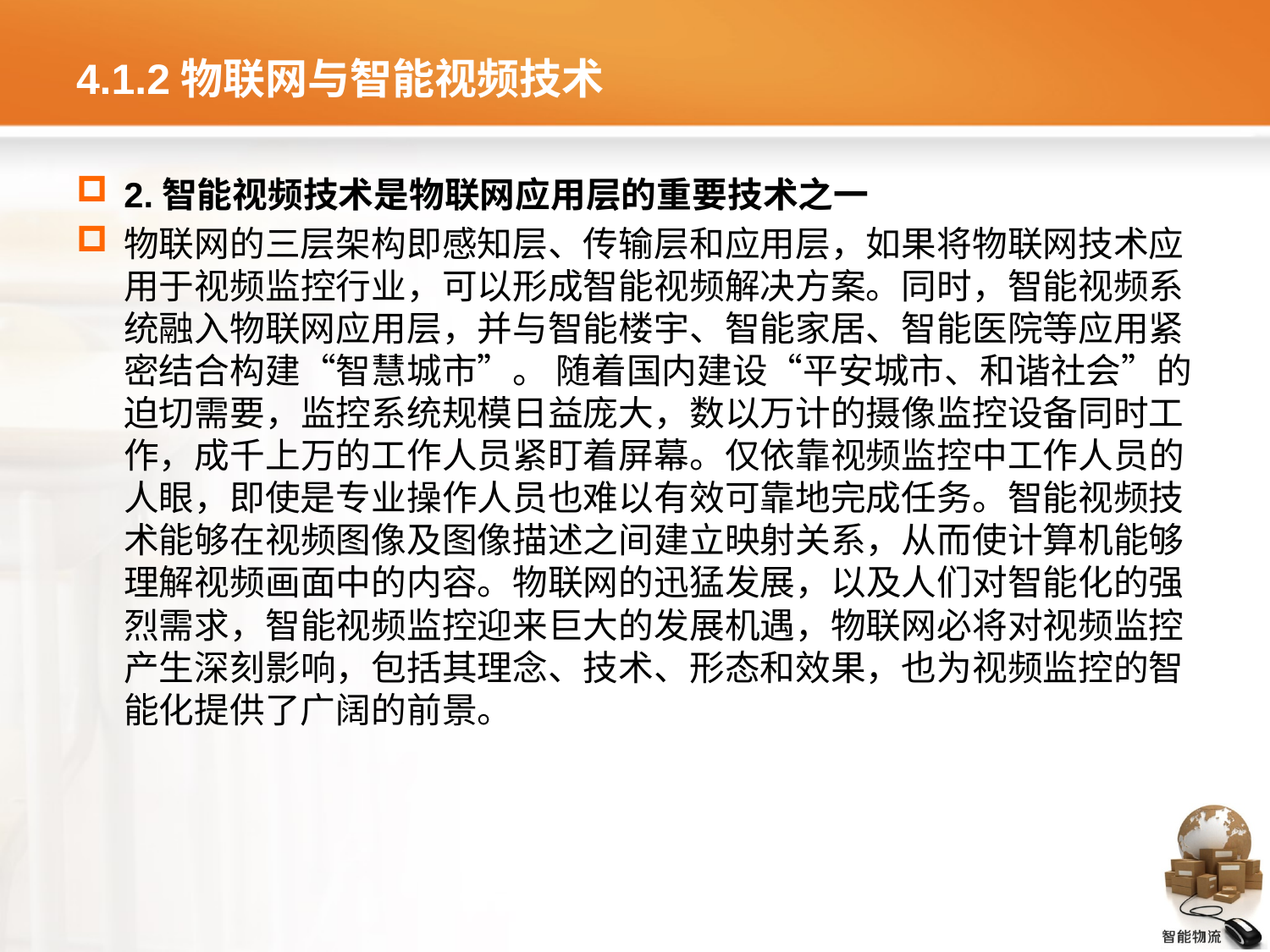

# 4.1.2物联网与智能视频技术
2.智能视频技术是物联网应用层的重要技术之一
物联网的三层架构即感知层、传输层和应用层，如果将物联网技术应用于视频监控行业，可以形成智能视频解决方案。同时，智能视频系统融入物联网应用层，并与智能楼宇、智能家居、智能医院等应用紧密结合构建“智慧城市”。 随着国内建设“平安城市、和谐社会”的迫切需要，监控系统规模日益庞大，数以万计的摄像监控设备同时工作，成千上万的工作人员紧盯着屏幕。仅依靠视频监控中工作人员的人眼，即使是专业操作人员也难以有效可靠地完成任务。智能视频技术能够在视频图像及图像描述之间建立映射关系，从而使计算机能够理解视频画面中的内容。物联网的迅猛发展，以及人们对智能化的强烈需求，智能视频监控迎来巨大的发展机遇，物联网必将对视频监控产生深刻影响，包括其理念、技术、形态和效果，也为视频监控的智能化提供了广阔的前景。